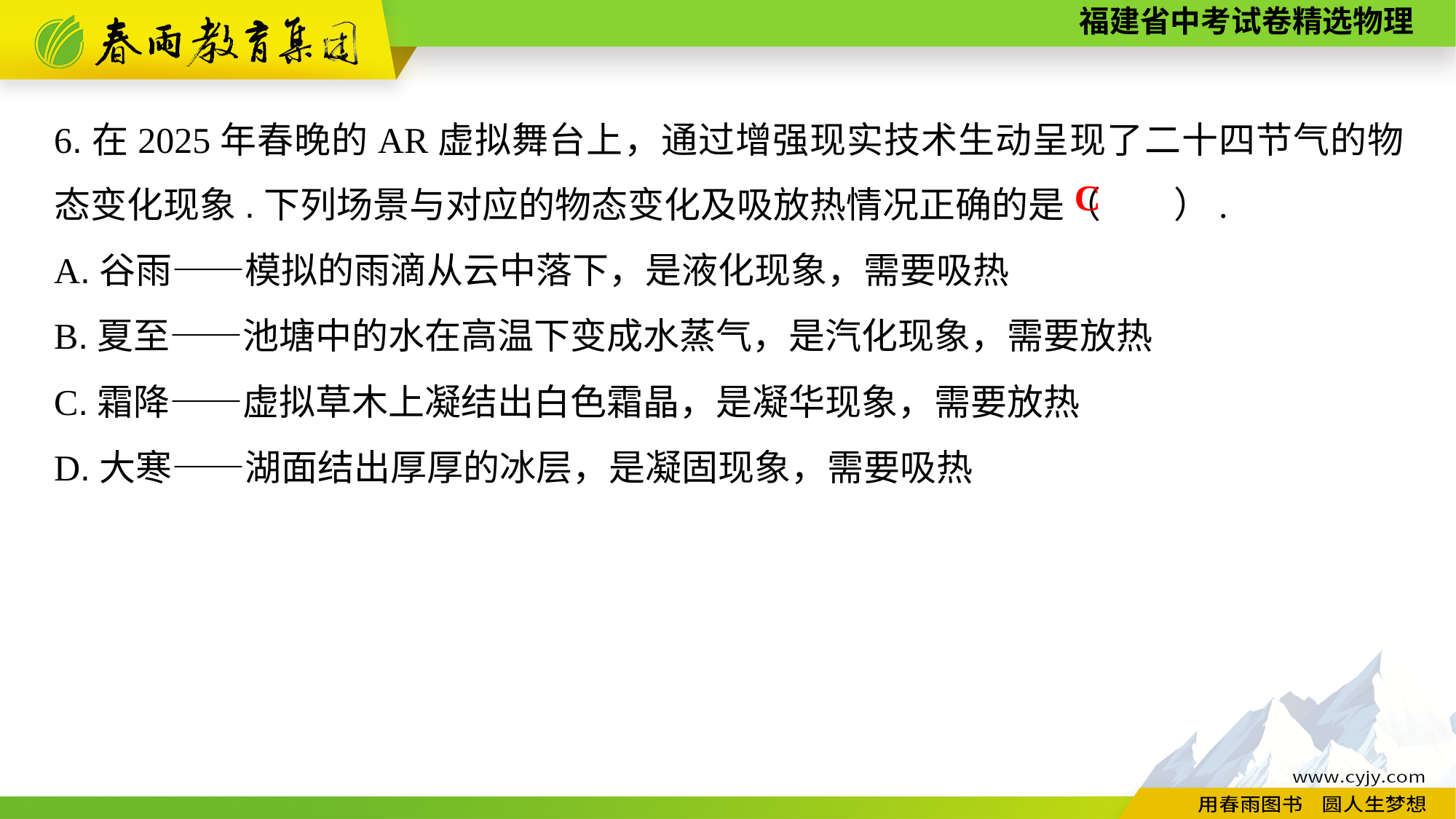

6.在2025年春晚的AR虚拟舞台上，通过增强现实技术生动呈现了二十四节气的物态变化现象.下列场景与对应的物态变化及吸放热情况正确的是（　　）.
A.谷雨——模拟的雨滴从云中落下，是液化现象，需要吸热
B.夏至——池塘中的水在高温下变成水蒸气，是汽化现象，需要放热
C.霜降——虚拟草木上凝结出白色霜晶，是凝华现象，需要放热
D.大寒——湖面结出厚厚的冰层，是凝固现象，需要吸热
C